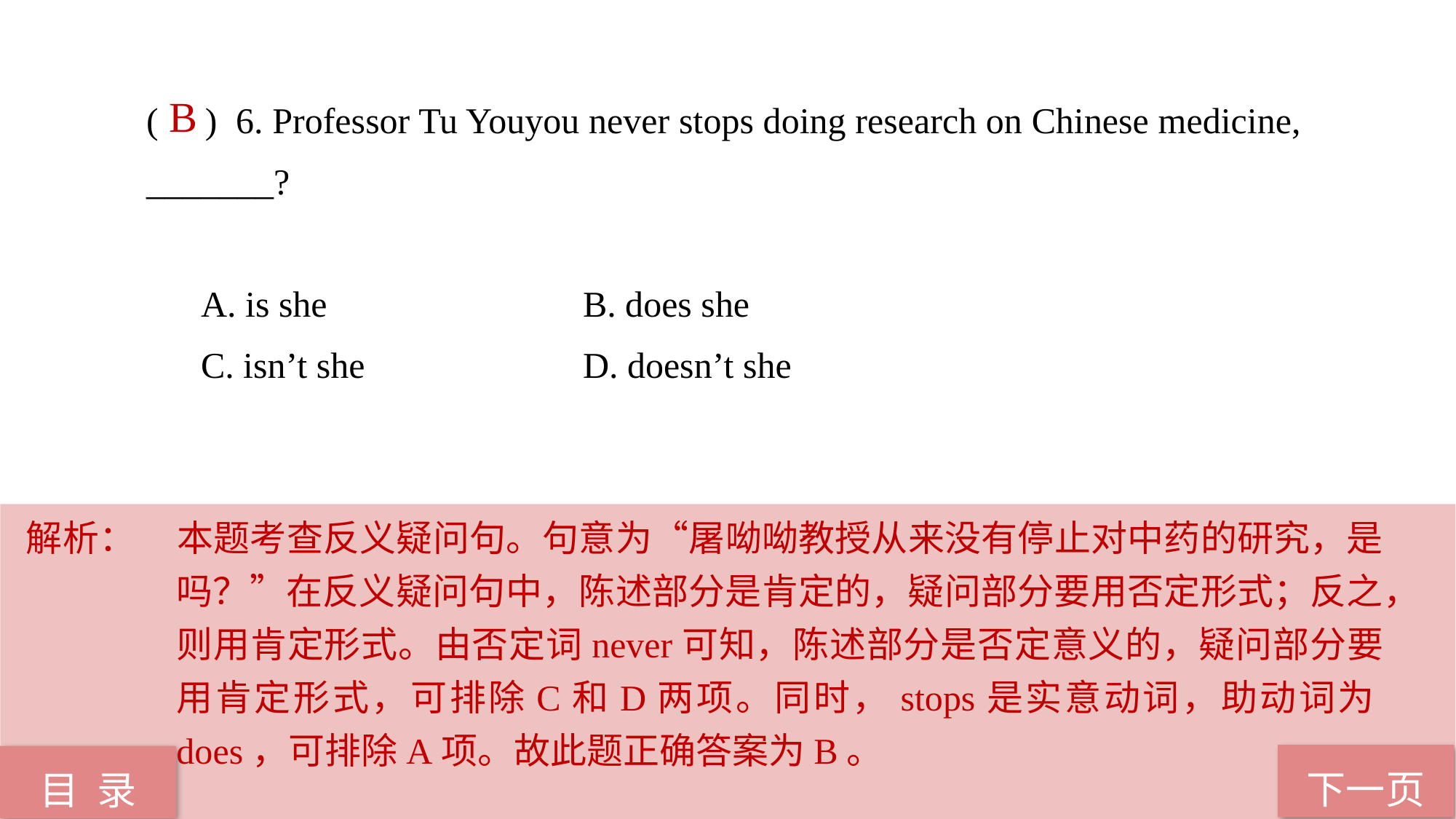

(     )  6. Professor Tu Youyou never stops doing research on Chinese medicine, 	_______?

A. is she 			B. does she
C. isn’t she 		D. doesn’t she
  B
解析：	本题考查反义疑问句。句意为“屠呦呦教授从来没有停止对中药的研究，是吗？”在反义疑问句中，陈述部分是肯定的，疑问部分要用否定形式；反之，则用肯定形式。由否定词never可知，陈述部分是否定意义的，疑问部分要用肯定形式，可排除C和D两项。同时，stops是实意动词，助动词为does，可排除A项。故此题正确答案为B。